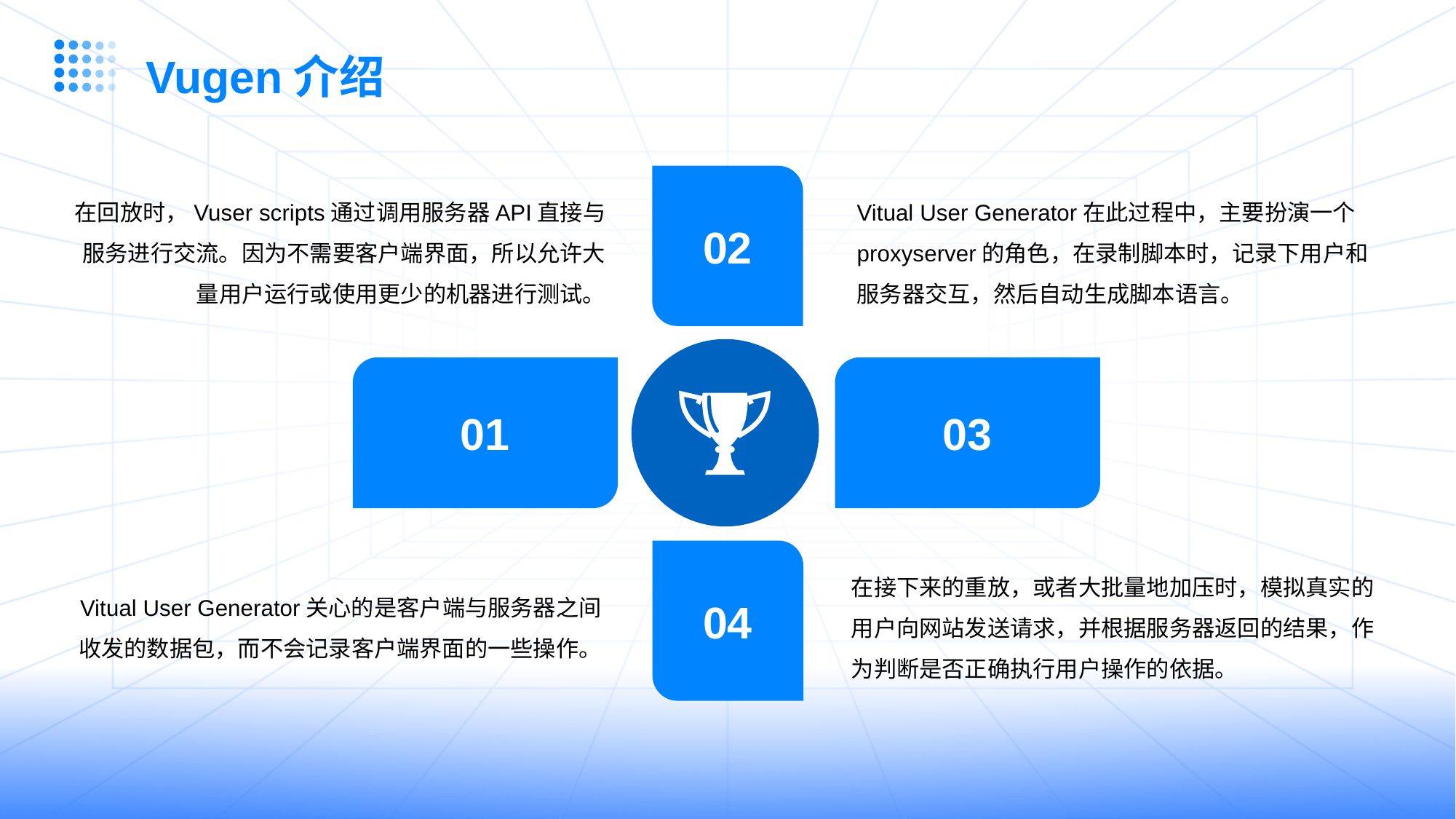

Vugen介绍

在回放时，Vuser scripts通过调用服务器API直接与服务进行交流。因为不需要客户端界面，所以允许大量用户运行或使用更少的机器进行测试。
Vitual User Generator在此过程中，主要扮演一个proxyserver的角色，在录制脚本时，记录下用户和服务器交互，然后自动生成脚本语言。
输入
标题
02

01
03

Vitual User Generator关心的是客户端与服务器之间收发的数据包，而不会记录客户端界面的一些操作。
在接下来的重放，或者大批量地加压时，模拟真实的用户向网站发送请求，并根据服务器返回的结果，作为判断是否正确执行用户操作的依据。
04